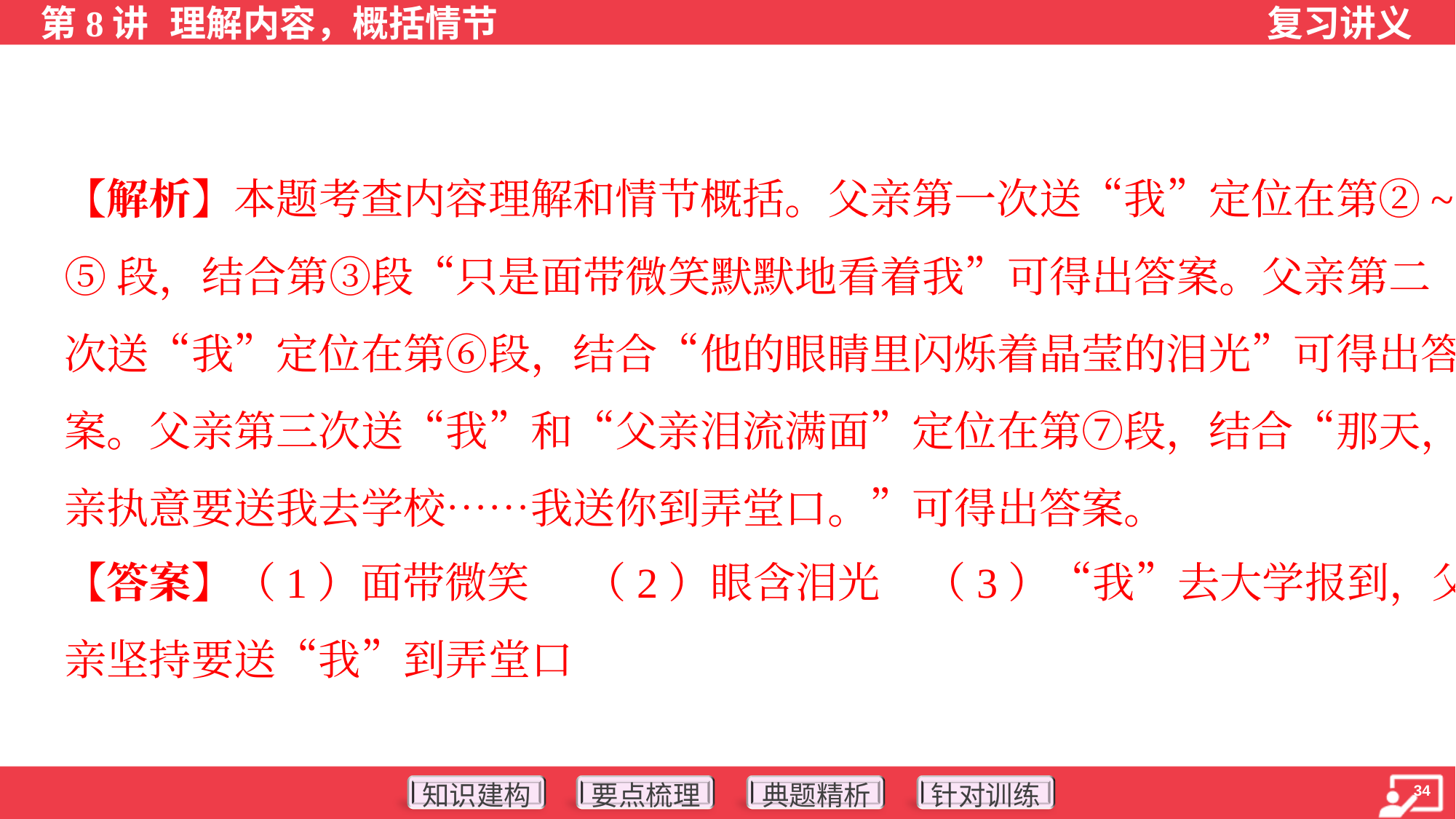

【解析】本题考查内容理解和情节概括。父亲第一次送“我”定位在第②~
⑤段，结合第③段“只是面带微笑默默地看着我”可得出答案。父亲第二
次送“我”定位在第⑥段，结合“他的眼睛里闪烁着晶莹的泪光”可得出答
案。父亲第三次送“我”和“父亲泪流满面”定位在第⑦段，结合“那天，父
亲执意要送我去学校……我送你到弄堂口。”可得出答案。
【答案】（1）面带微笑     （2）眼含泪光    （3）“我”去大学报到，父
亲坚持要送“我”到弄堂口